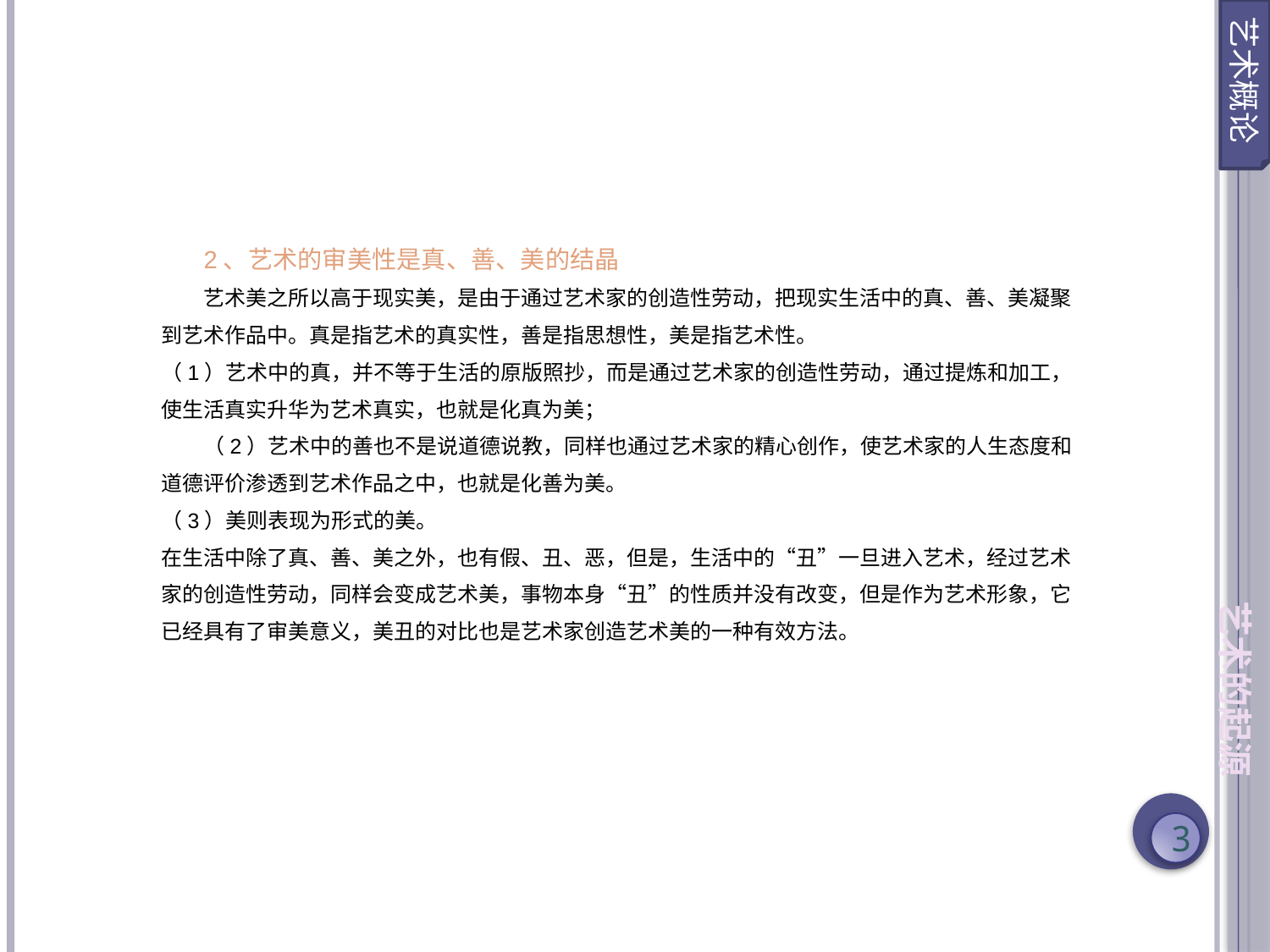

艺术概论
2、艺术的审美性是真、善、美的结晶
艺术美之所以高于现实美，是由于通过艺术家的创造性劳动，把现实生活中的真、善、美凝聚到艺术作品中。真是指艺术的真实性，善是指思想性，美是指艺术性。
（1）艺术中的真，并不等于生活的原版照抄，而是通过艺术家的创造性劳动，通过提炼和加工，使生活真实升华为艺术真实，也就是化真为美；
（2）艺术中的善也不是说道德说教，同样也通过艺术家的精心创作，使艺术家的人生态度和道德评价渗透到艺术作品之中，也就是化善为美。
（3）美则表现为形式的美。
在生活中除了真、善、美之外，也有假、丑、恶，但是，生活中的“丑”一旦进入艺术，经过艺术家的创造性劳动，同样会变成艺术美，事物本身“丑”的性质并没有改变，但是作为艺术形象，它已经具有了审美意义，美丑的对比也是艺术家创造艺术美的一种有效方法。
艺术的起源
3